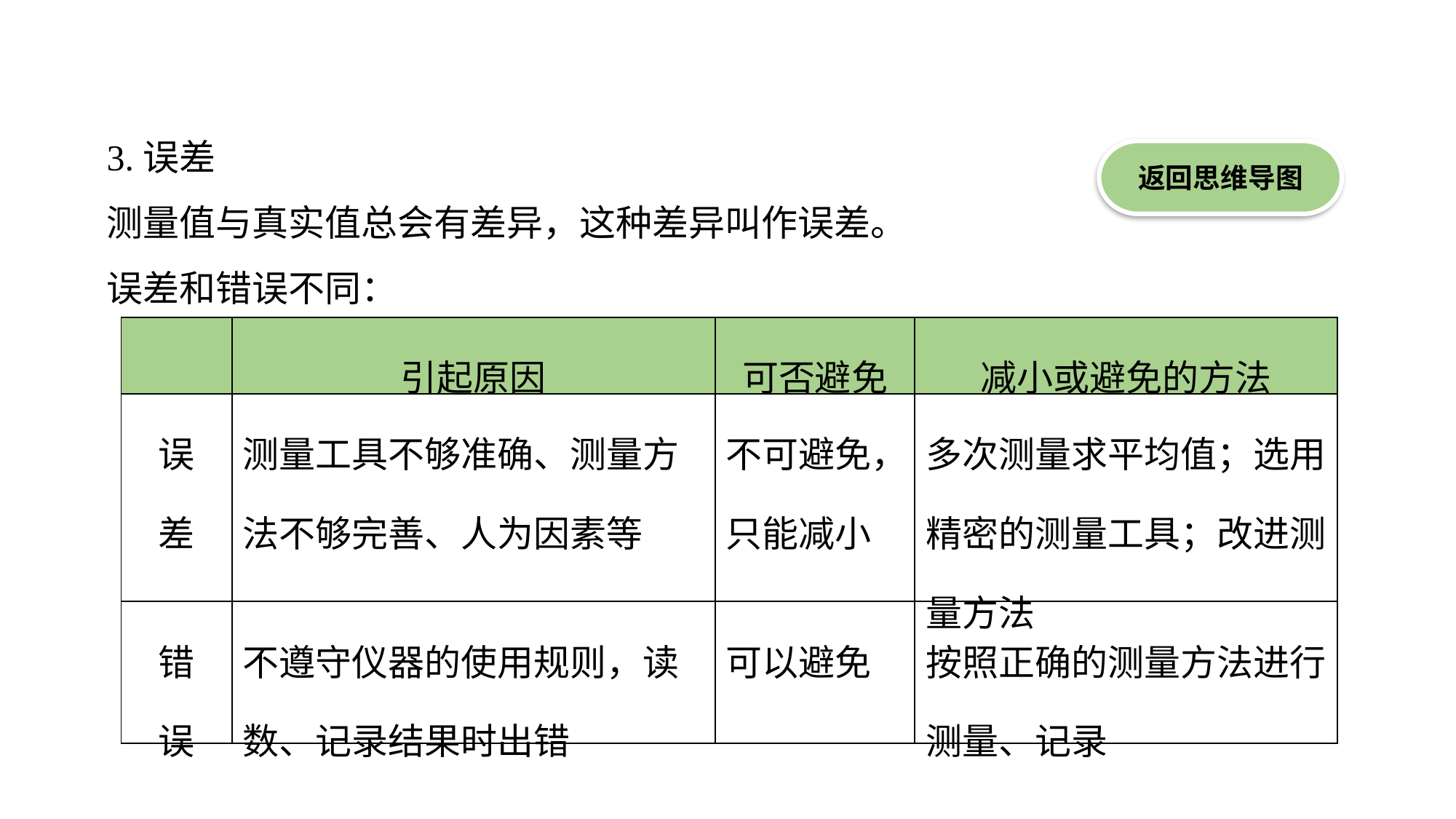

3.误差
测量值与真实值总会有差异，这种差异叫作误差。
误差和错误不同：
返回思维导图
|  | 引起原因 | 可否避免 | 减小或避免的方法 |
| --- | --- | --- | --- |
| 误 差 | 测量工具不够准确、测量方法不够完善、人为因素等 | 不可避免，只能减小 | 多次测量求平均值；选用精密的测量工具；改进测量方法 |
| 错 误 | 不遵守仪器的使用规则，读数、记录结果时出错 | 可以避免 | 按照正确的测量方法进行测量、记录 |